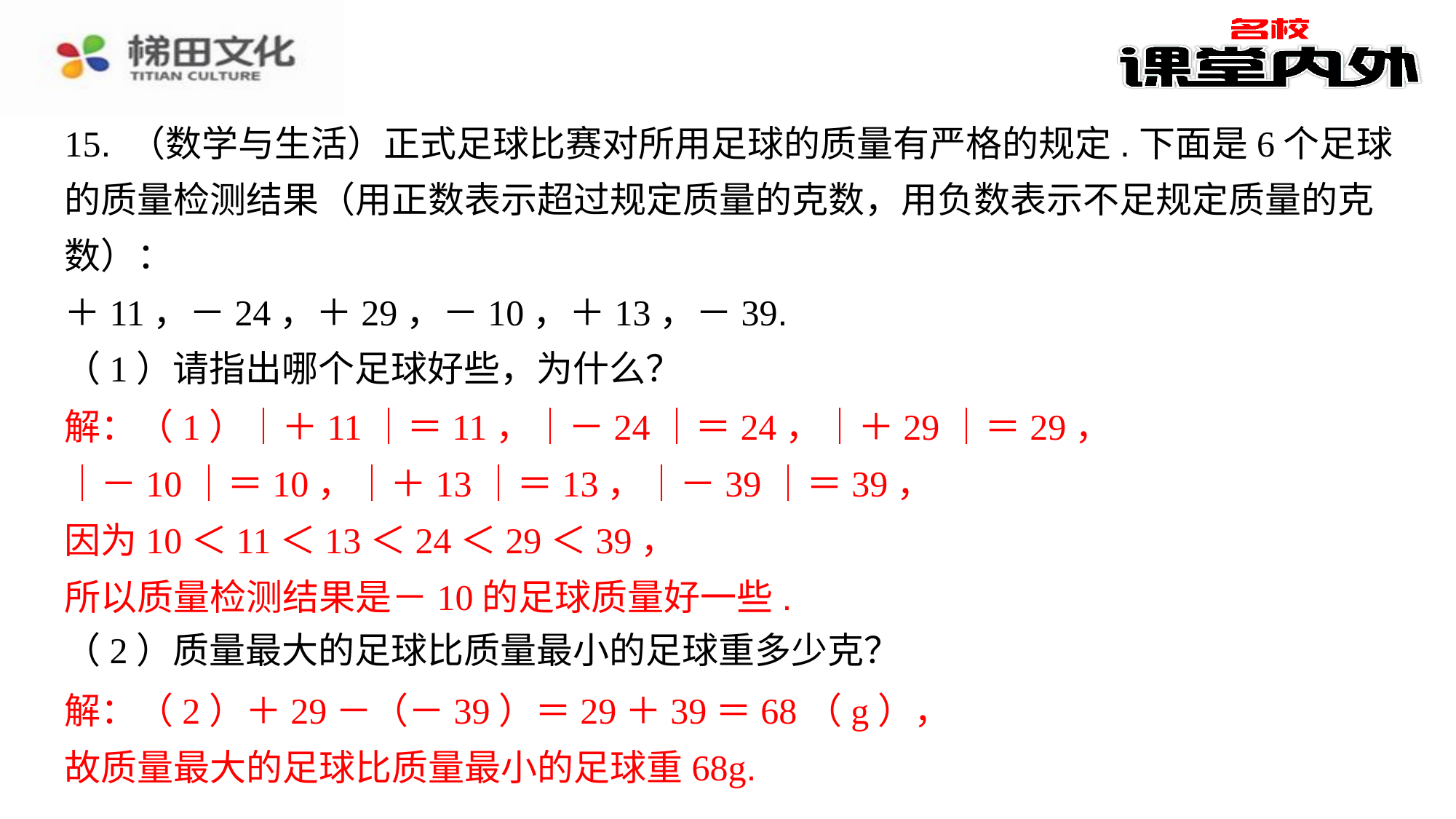

15. （数学与生活）正式足球比赛对所用足球的质量有严格的规定.下面是6个足球
的质量检测结果（用正数表示超过规定质量的克数，用负数表示不足规定质量的克
数）：
＋11，－24，＋29，－10，＋13，－39.
（1）请指出哪个足球好些，为什么？
解：（1）｜＋11｜＝11，｜－24｜＝24，｜＋29｜＝29，
｜－10｜＝10，｜＋13｜＝13，｜－39｜＝39，
因为10＜11＜13＜24＜29＜39，
所以质量检测结果是－10的足球质量好一些.
（2）质量最大的足球比质量最小的足球重多少克？
解：（2）＋29－（－39）＝29＋39＝68（g），
故质量最大的足球比质量最小的足球重68g.
解：（1）｜＋11｜＝11，｜－24｜＝24，｜＋29｜＝29，
｜－10｜＝10，｜＋13｜＝13，｜－39｜＝39，
因为10＜11＜13＜24＜29＜39，
所以质量检测结果是－10的足球质量好一些.
解：（2）＋29－（－39）＝29＋39＝68（g），
故质量最大的足球比质量最小的足球重68g.